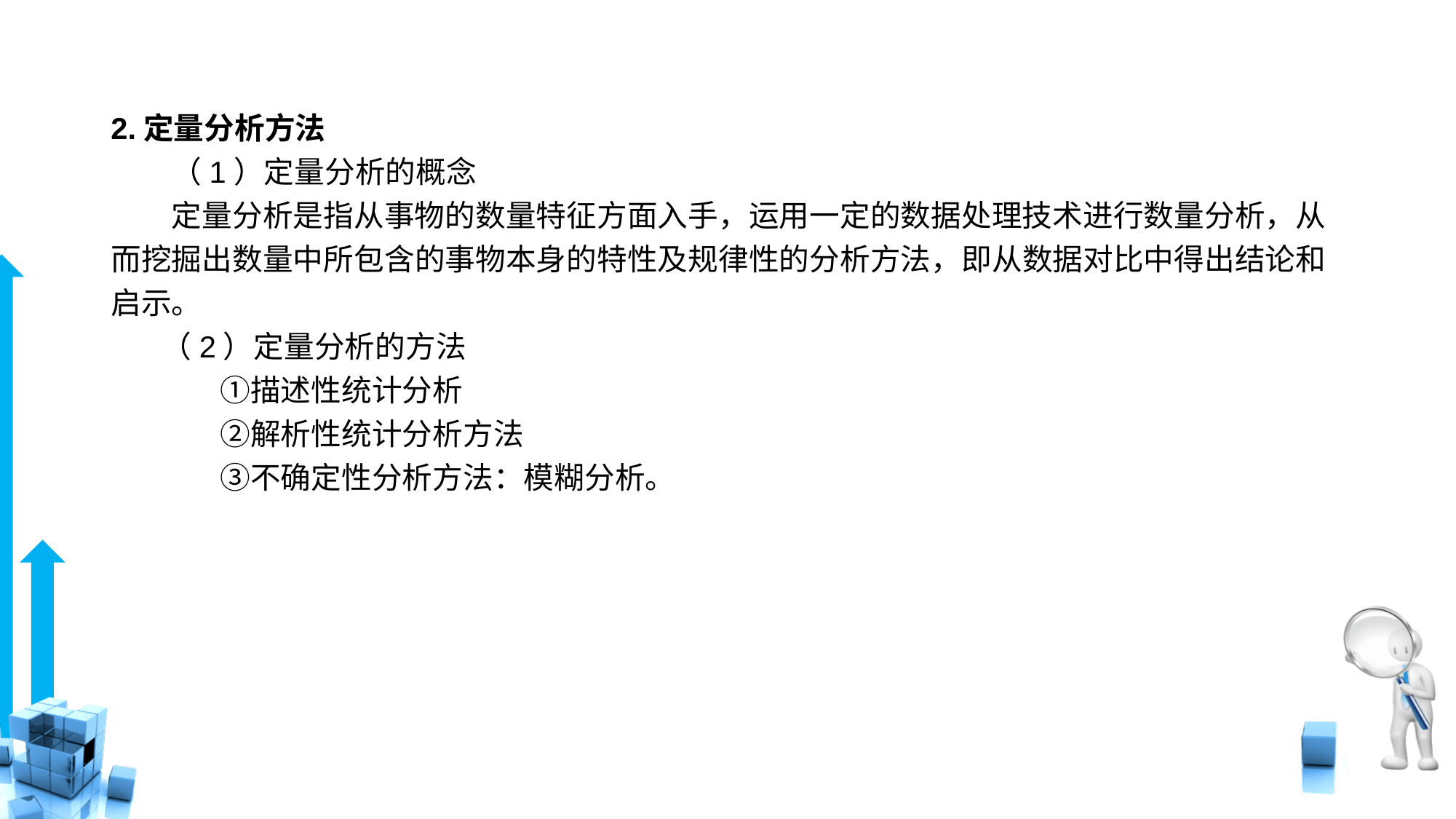

# 2.定量分析方法
　　（1）定量分析的概念
　　定量分析是指从事物的数量特征方面入手，运用一定的数据处理技术进行数量分析，从而挖掘出数量中所包含的事物本身的特性及规律性的分析方法，即从数据对比中得出结论和启示。
　   （2）定量分析的方法
　　	①描述性统计分析
　　	②解析性统计分析方法
	③不确定性分析方法：模糊分析。